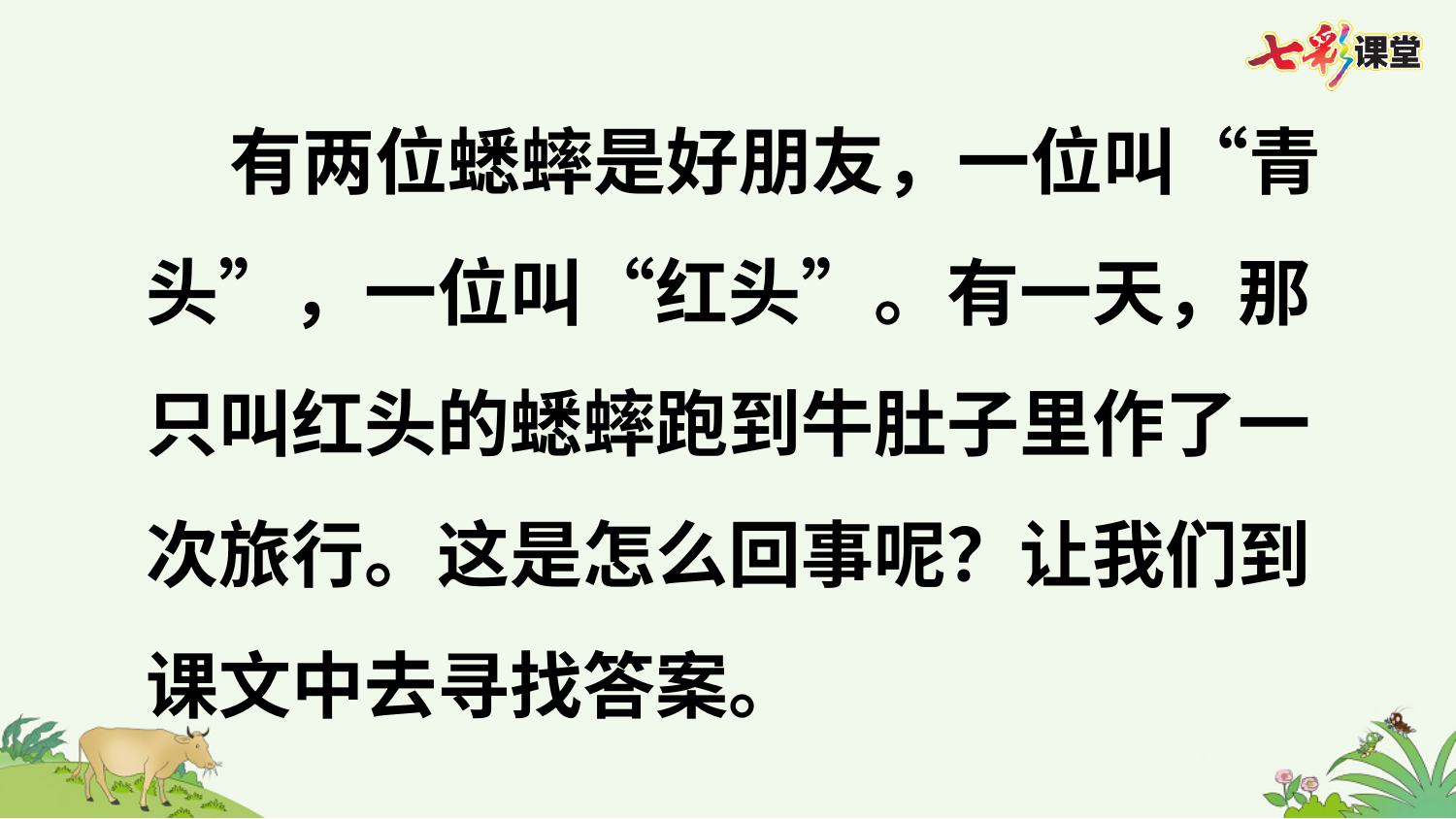

有两位蟋蟀是好朋友，一位叫“青头”，一位叫“红头”。有一天，那只叫红头的蟋蟀跑到牛肚子里作了一次旅行。这是怎么回事呢？让我们到课文中去寻找答案。